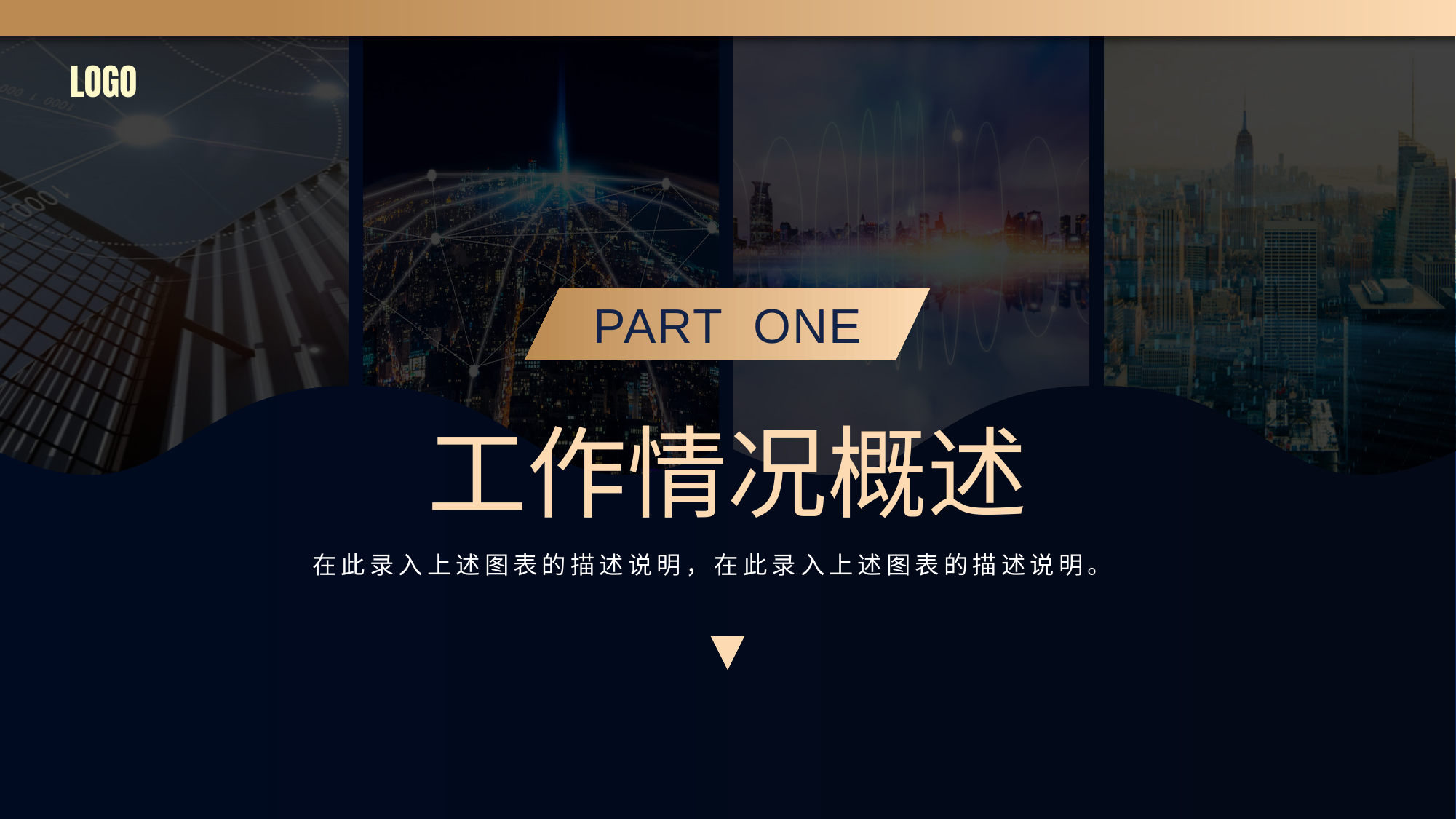

LOGO

PART  ONE
工作情况概述
在此录入上述图表的描述说明，在此录入上述图表的描述说明。